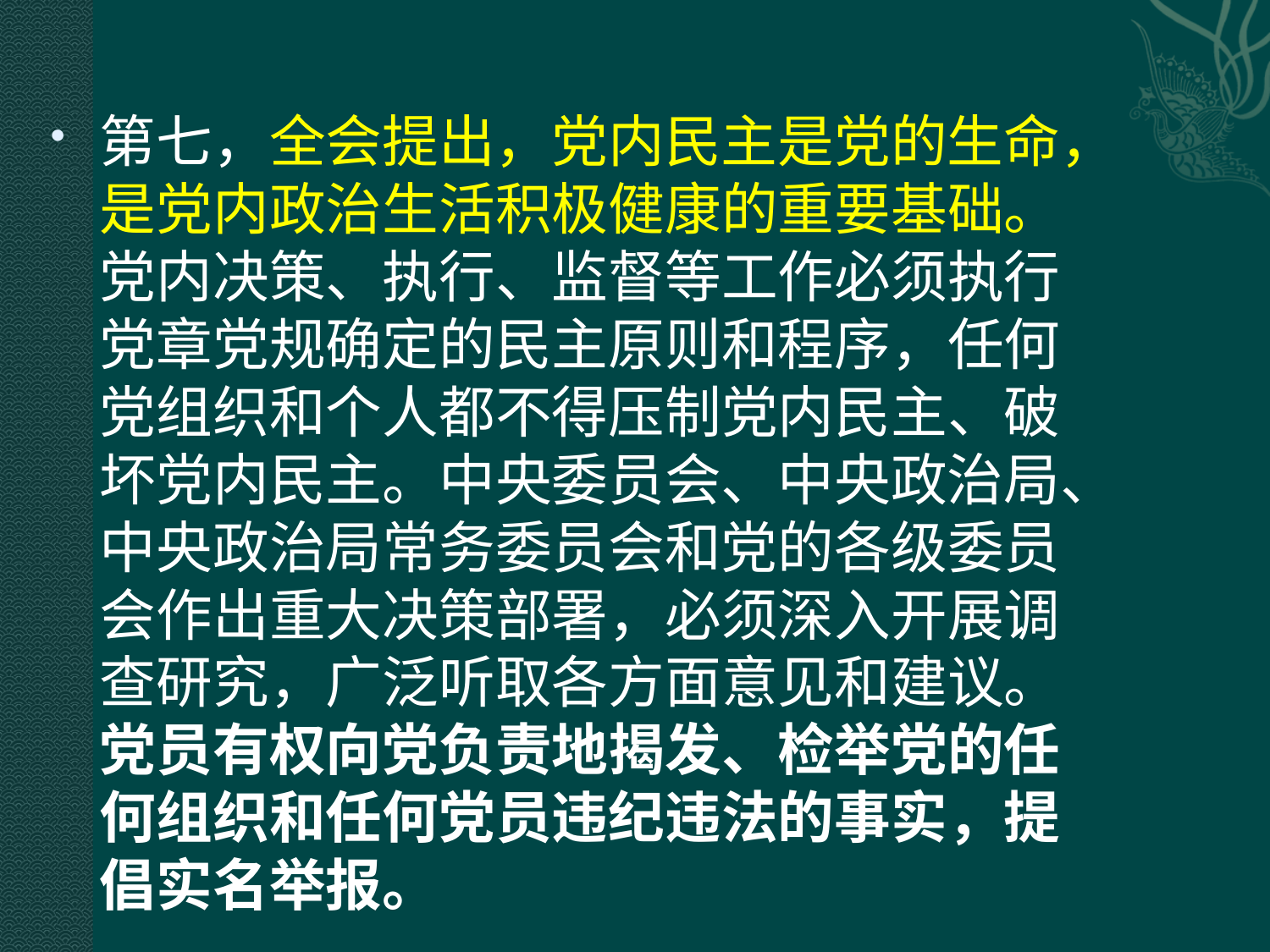

第七，全会提出，党内民主是党的生命，是党内政治生活积极健康的重要基础。党内决策、执行、监督等工作必须执行党章党规确定的民主原则和程序，任何党组织和个人都不得压制党内民主、破坏党内民主。中央委员会、中央政治局、中央政治局常务委员会和党的各级委员会作出重大决策部署，必须深入开展调查研究，广泛听取各方面意见和建议。党员有权向党负责地揭发、检举党的任何组织和任何党员违纪违法的事实，提倡实名举报。